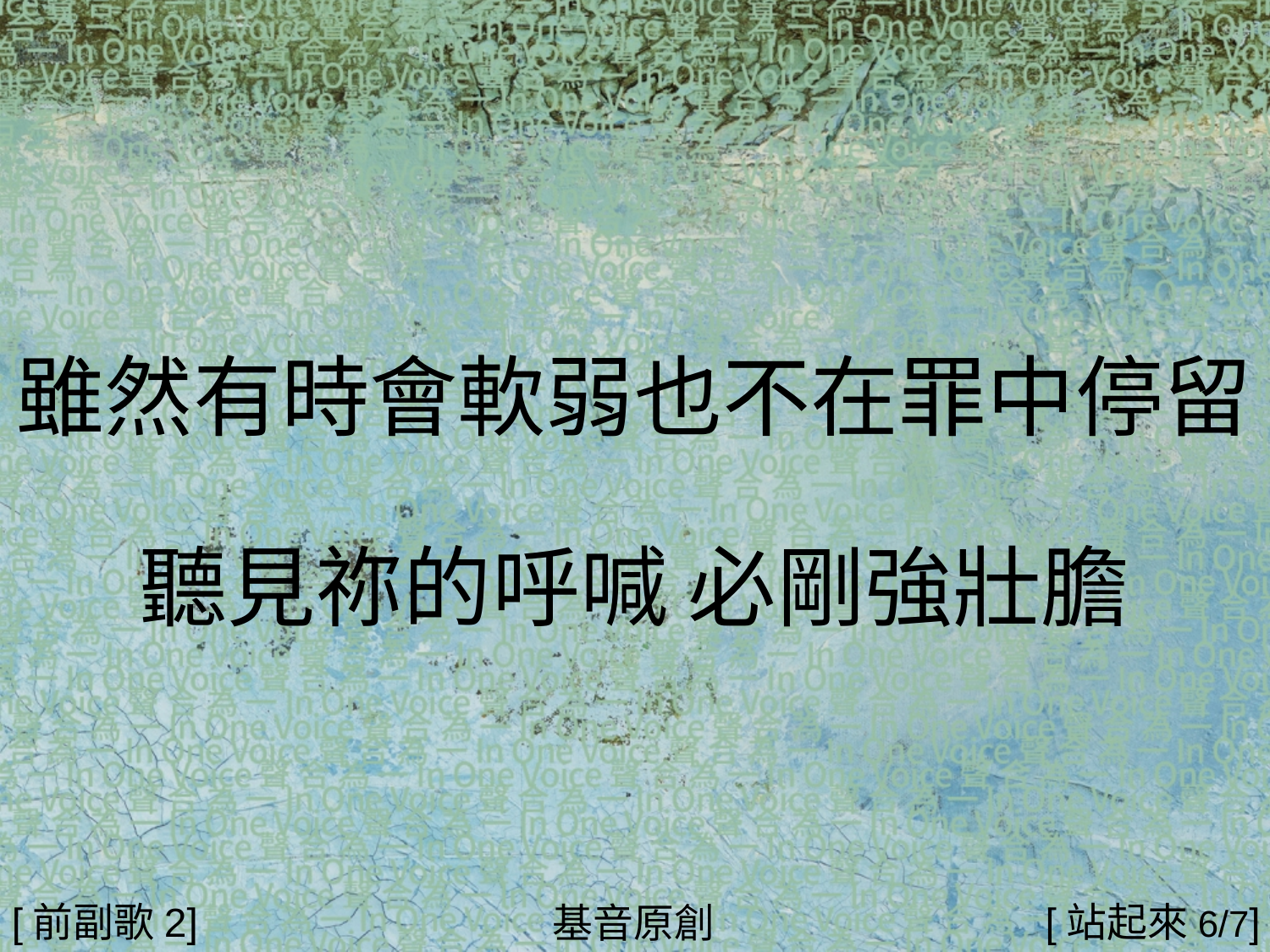

雖然有時會軟弱也不在罪中停留

聽見祢的呼喊 必剛強壯膽

#

[前副歌2]
[站起來6/7]
基音原創